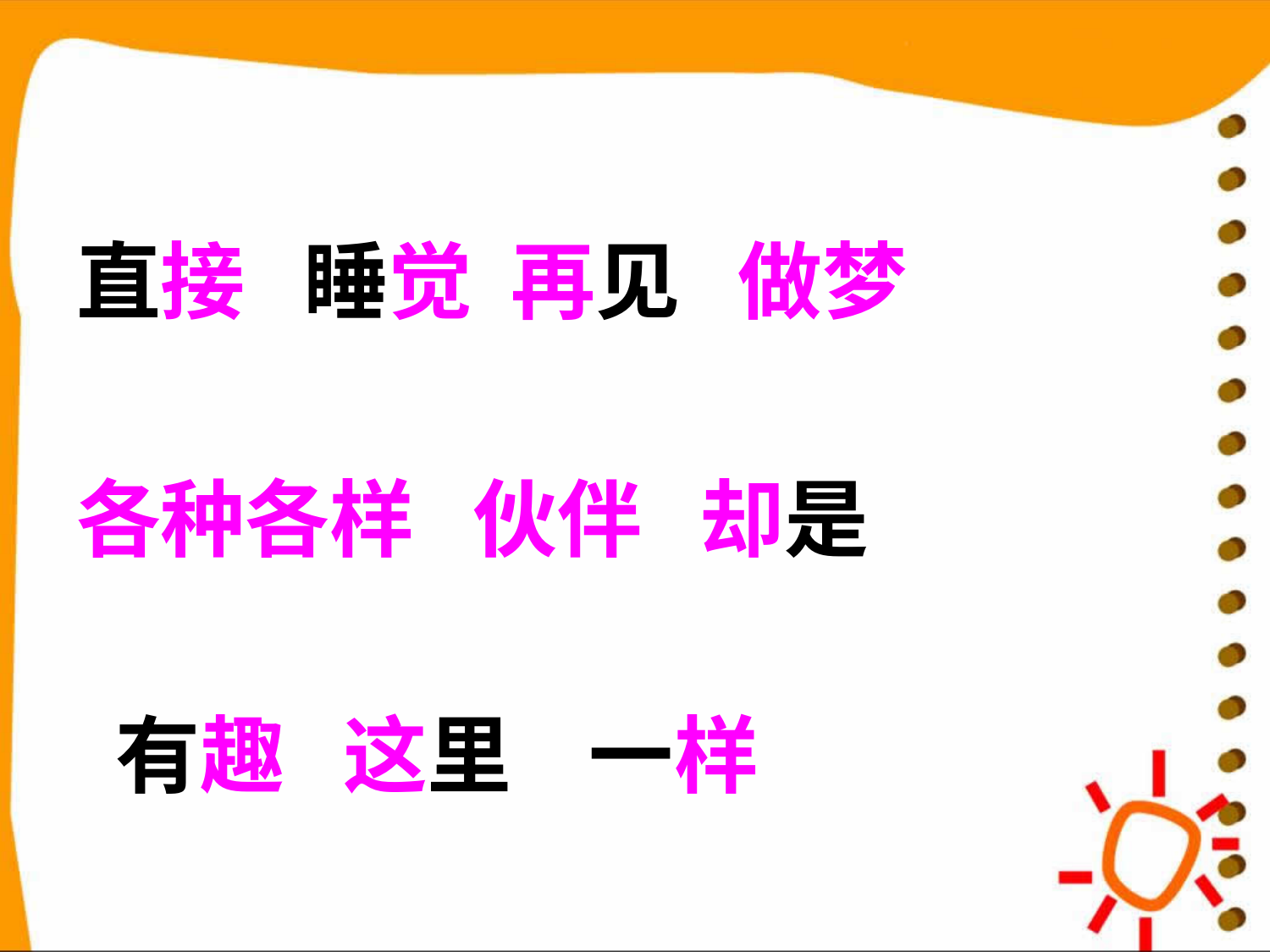

#
直接   睡觉  再见   做梦

各种各样   伙伴   却是

 有趣   这里    一样